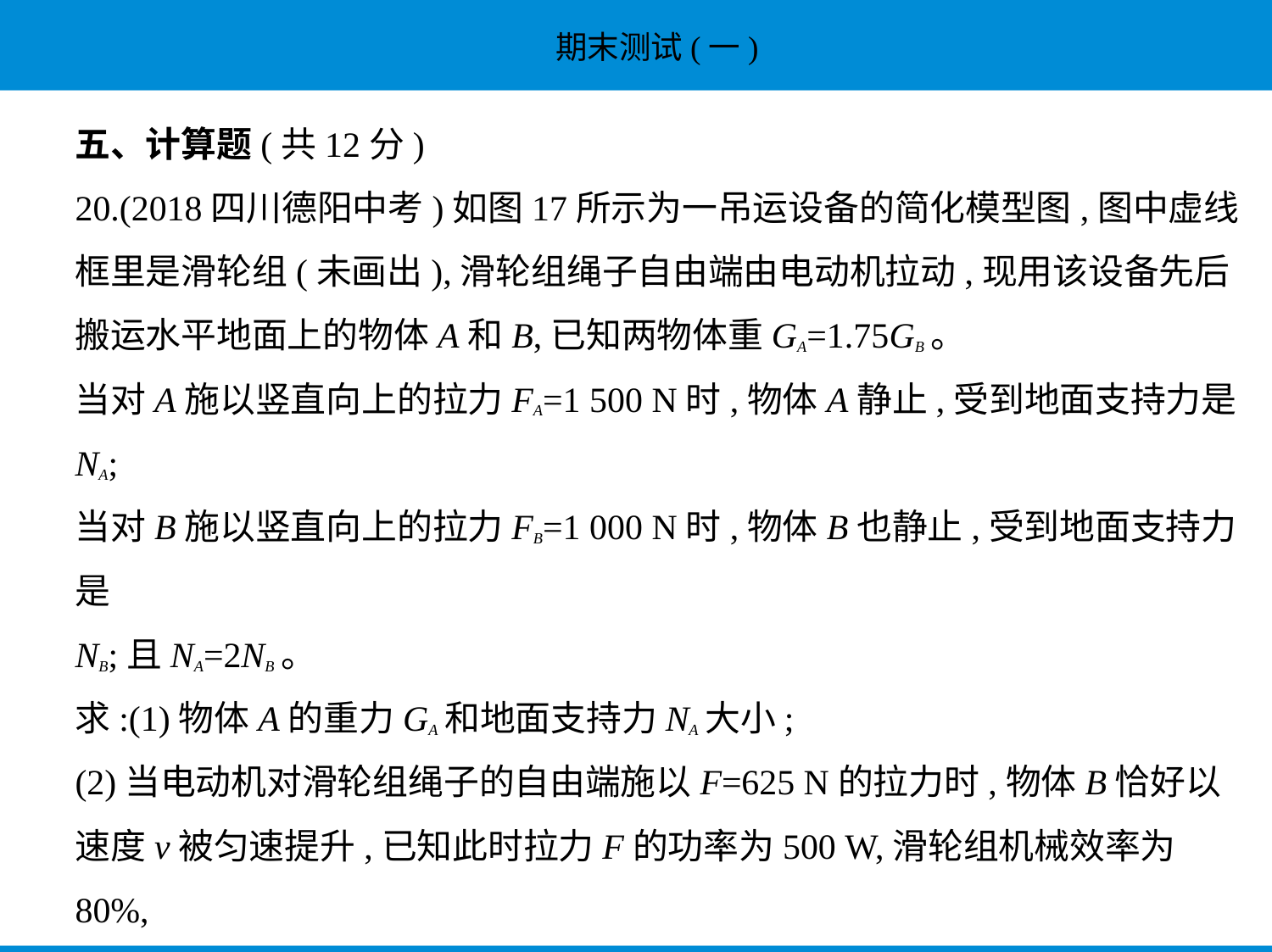

五、计算题(共12分)
20.(2018四川德阳中考)如图17所示为一吊运设备的简化模型图,图中虚线
框里是滑轮组(未画出),滑轮组绳子自由端由电动机拉动,现用该设备先后
搬运水平地面上的物体A和B,已知两物体重GA=1.75GB。
当对A施以竖直向上的拉力FA=1 500 N时,物体A静止,受到地面支持力是
NA;
当对B施以竖直向上的拉力FB=1 000 N时,物体B也静止,受到地面支持力是
NB;且NA=2NB。
求:(1)物体A的重力GA和地面支持力NA大小;
(2)当电动机对滑轮组绳子的自由端施以F=625 N的拉力时,物体B恰好以
速度v被匀速提升,已知此时拉力F的功率为500 W,滑轮组机械效率为80%,
不计各种摩擦和绳子质量,物体B的速度v为多少?